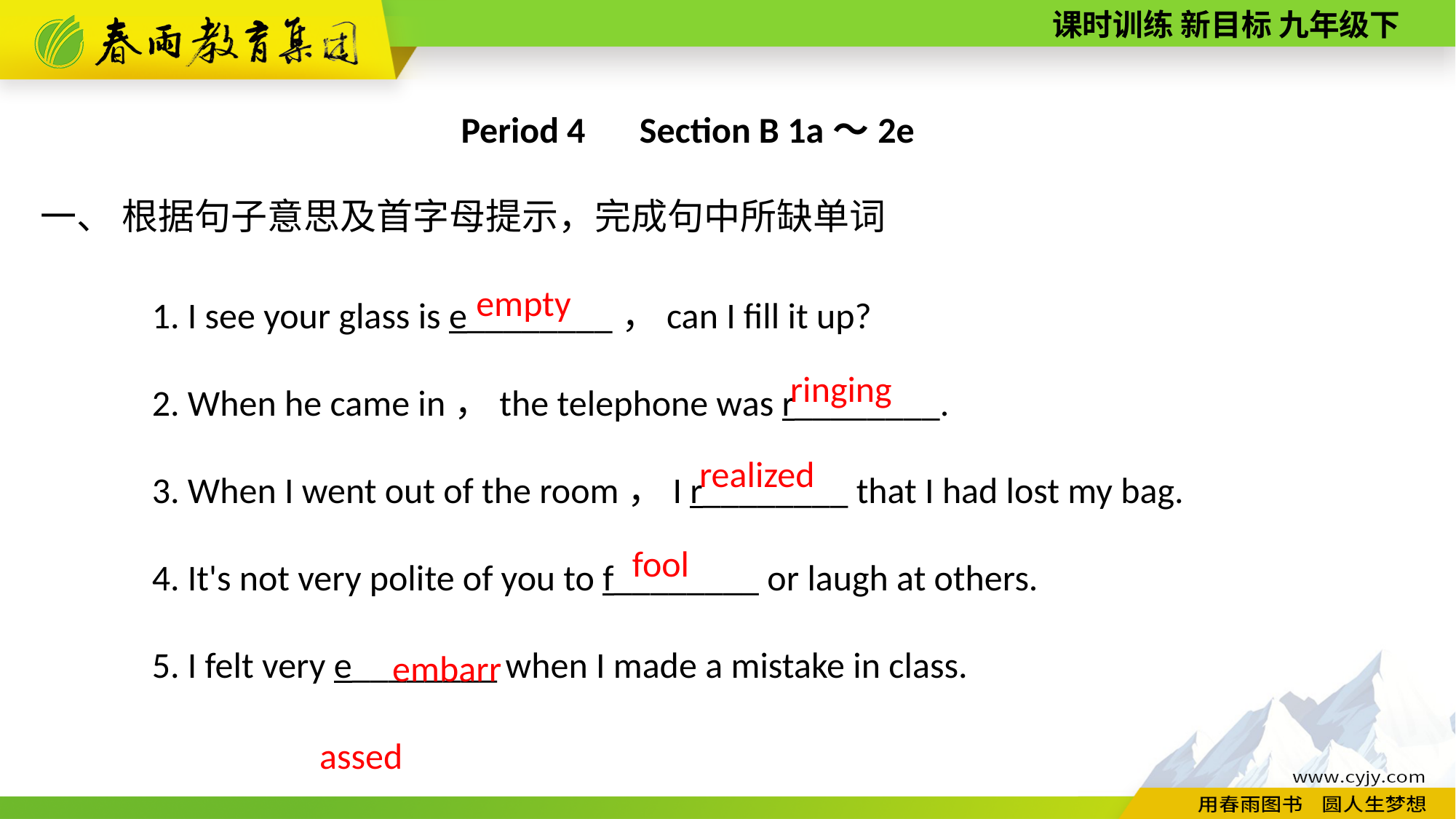

Period 4　Section B 1a～2e
一、 根据句子意思及首字母提示，完成句中所缺单词
1. I see your glass is e________，can I fill it up?
2. When he came in，the telephone was r________.
3. When I went out of the room，I r________ that I had lost my bag.
4. It's not very polite of you to f________ or laugh at others.
5. I felt very e________ when I made a mistake in class.
empty
ringing
realized
fool
embarrassed